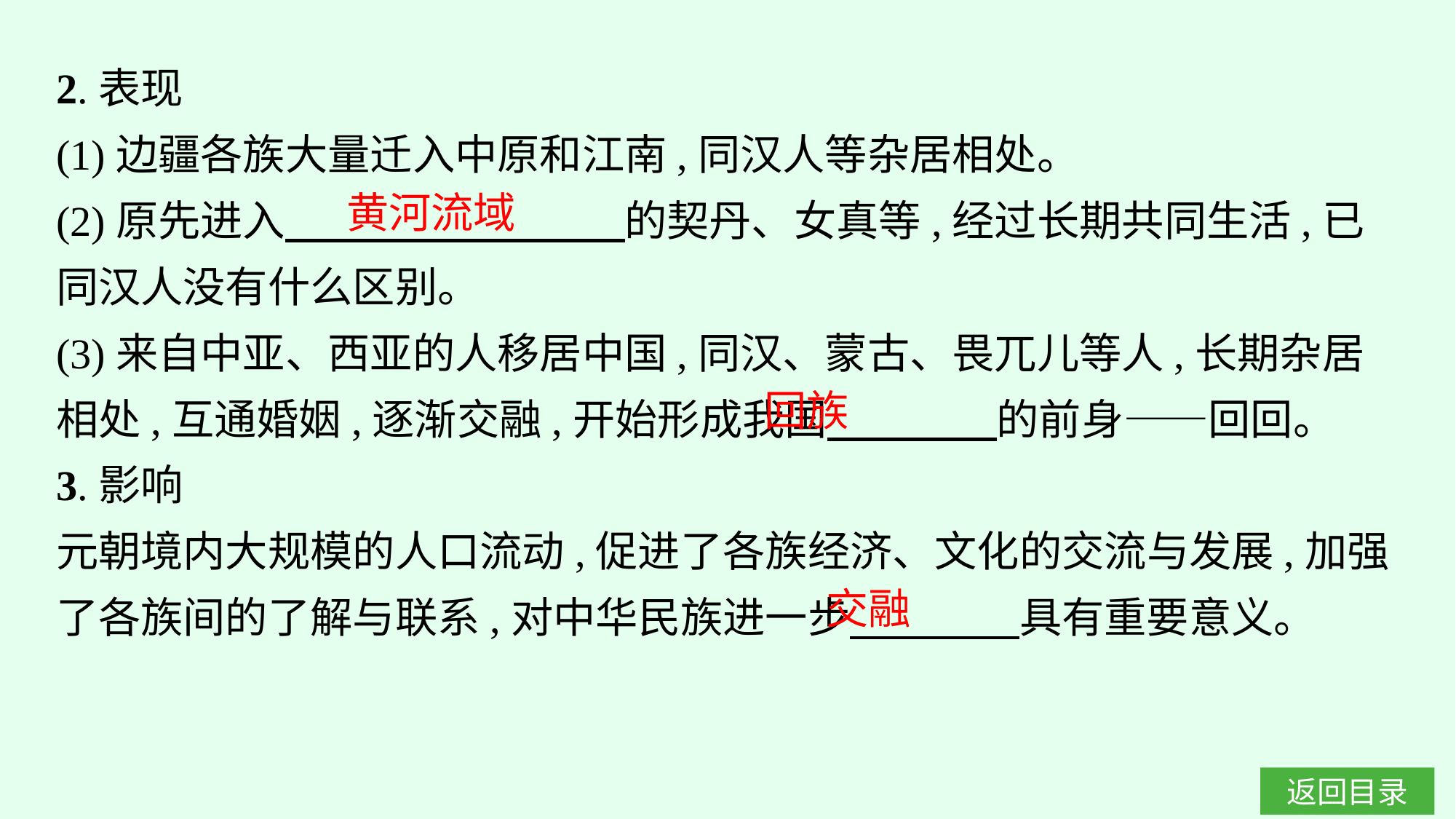

2.表现
(1)边疆各族大量迁入中原和江南,同汉人等杂居相处。
(2)原先进入　　　　　　　　的契丹、女真等,经过长期共同生活,已同汉人没有什么区别。
(3)来自中亚、西亚的人移居中国,同汉、蒙古、畏兀儿等人,长期杂居相处,互通婚姻,逐渐交融,开始形成我国　　　　的前身——回回。
3.影响
元朝境内大规模的人口流动,促进了各族经济、文化的交流与发展,加强了各族间的了解与联系,对中华民族进一步　　　　具有重要意义。
黄河流域
回族
交融